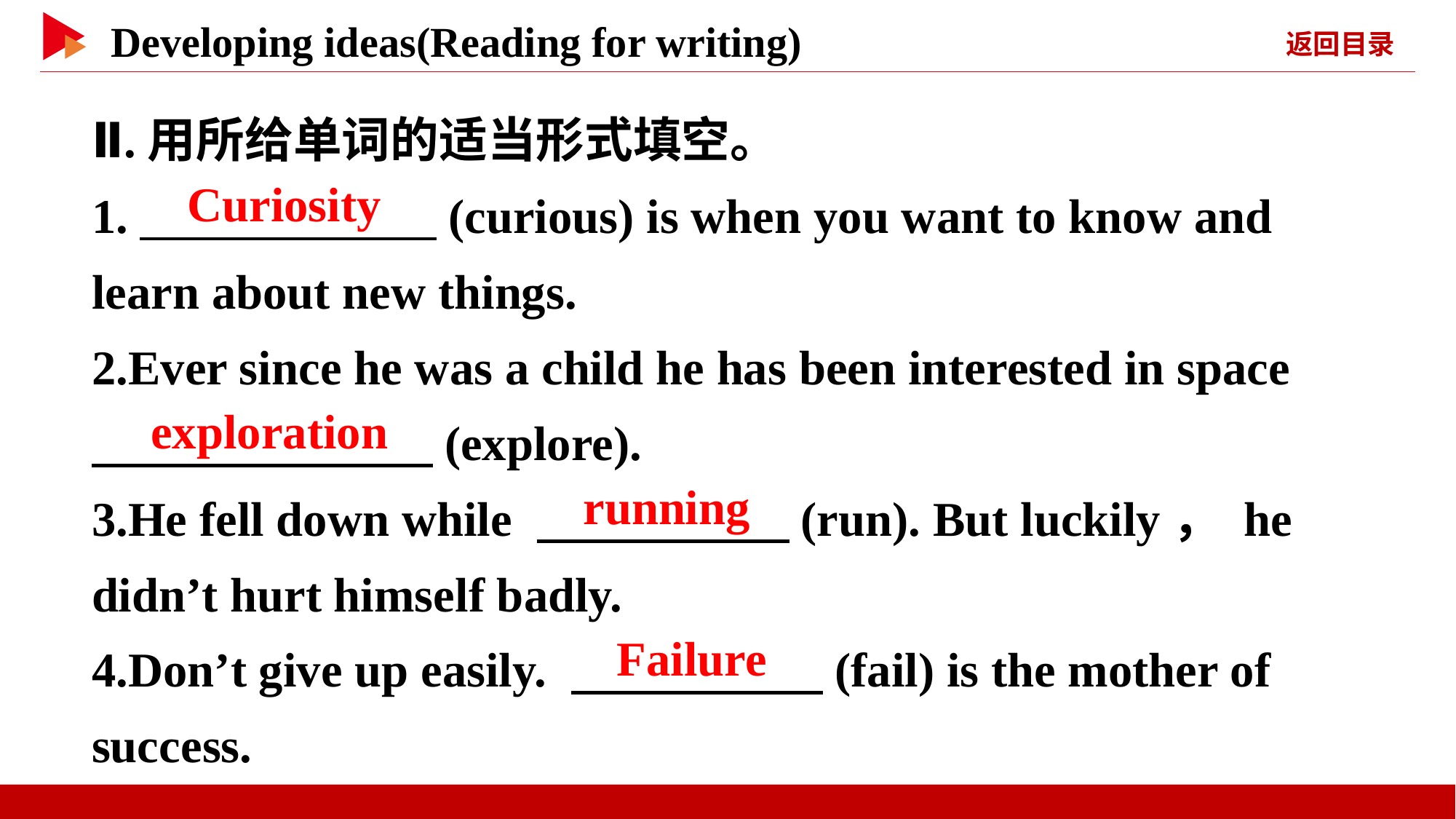

Ⅱ.用所给单词的适当形式填空。
1.　                  　(curious) is when you want to know and learn about new things.
2.Ever since he was a child he has been interested in space
　                      　(explore).
3.He fell down while 　              　(run). But luckily， he didn’t hurt himself badly.
4.Don’t give up easily. 　              　(fail) is the mother of success.
　Curiosity
　exploration
　running
　Failure